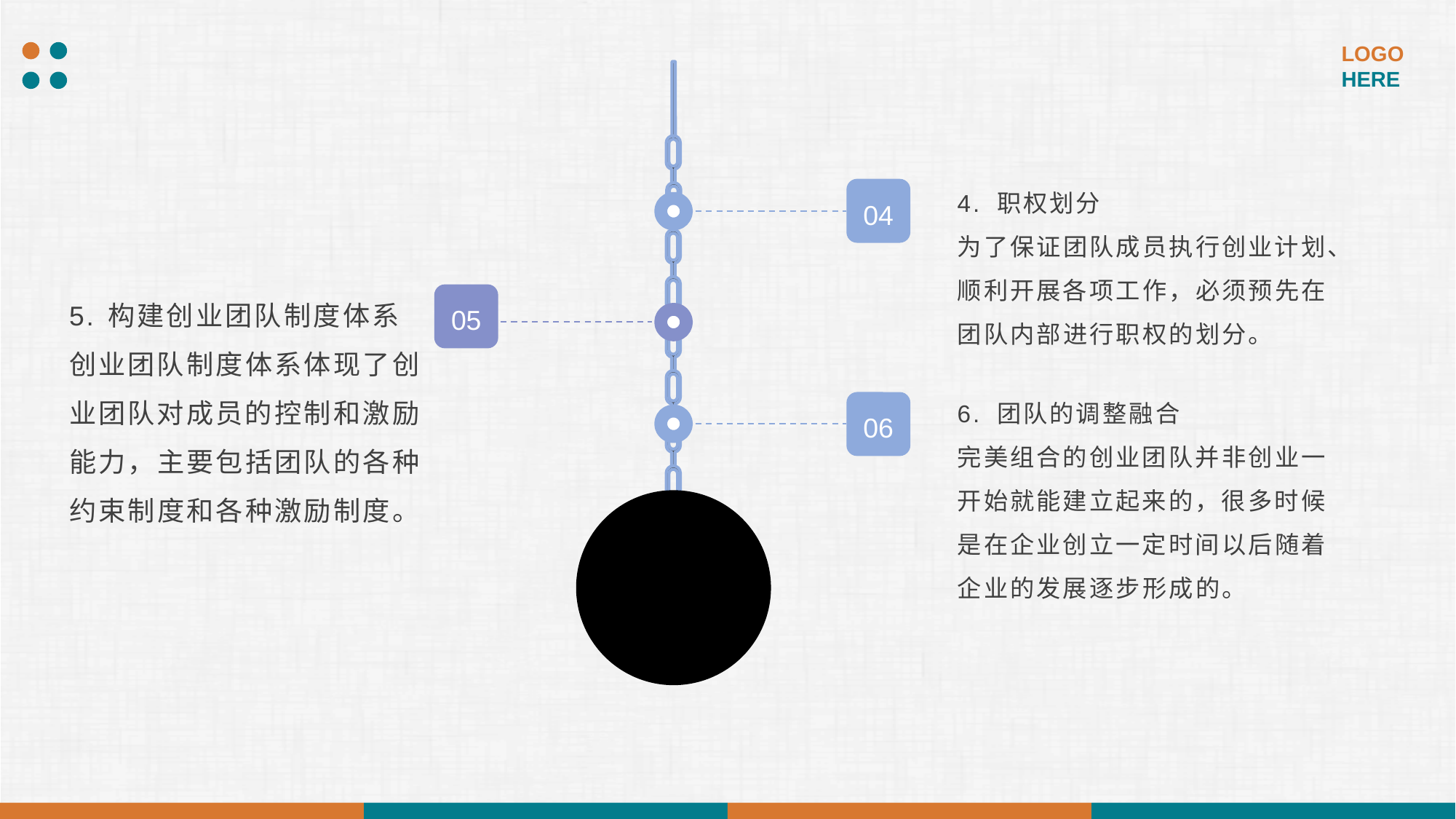

4. 职权划分
为了保证团队成员执行创业计划、顺利开展各项工作，必须预先在团队内部进行职权的划分。
04

5. 构建创业团队制度体系
创业团队制度体系体现了创业团队对成员的控制和激励能力，主要包括团队的各种约束制度和各种激励制度。
05

6. 团队的调整融合
完美组合的创业团队并非创业一开始就能建立起来的，很多时候是在企业创立一定时间以后随着企业的发展逐步形成的。

06